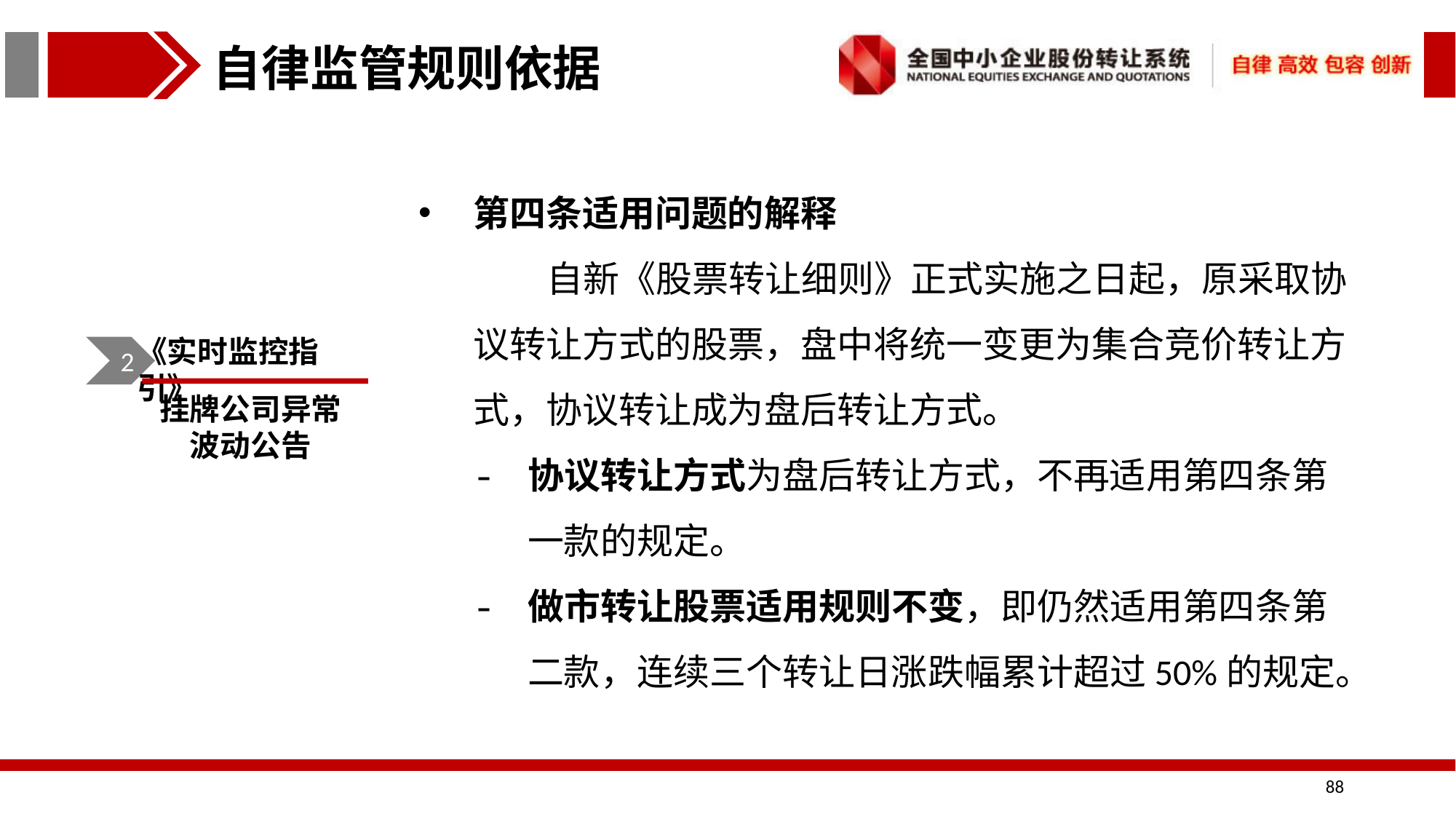

自律监管规则依据
第四条适用问题的解释
        自新《股票转让细则》正式实施之日起，原采取协议转让方式的股票，盘中将统一变更为集合竞价转让方式，协议转让成为盘后转让方式。
协议转让方式为盘后转让方式，不再适用第四条第一款的规定。
做市转让股票适用规则不变，即仍然适用第四条第二款，连续三个转让日涨跌幅累计超过50%的规定。
《实时监控指引》
2

挂牌公司异常波动公告
88